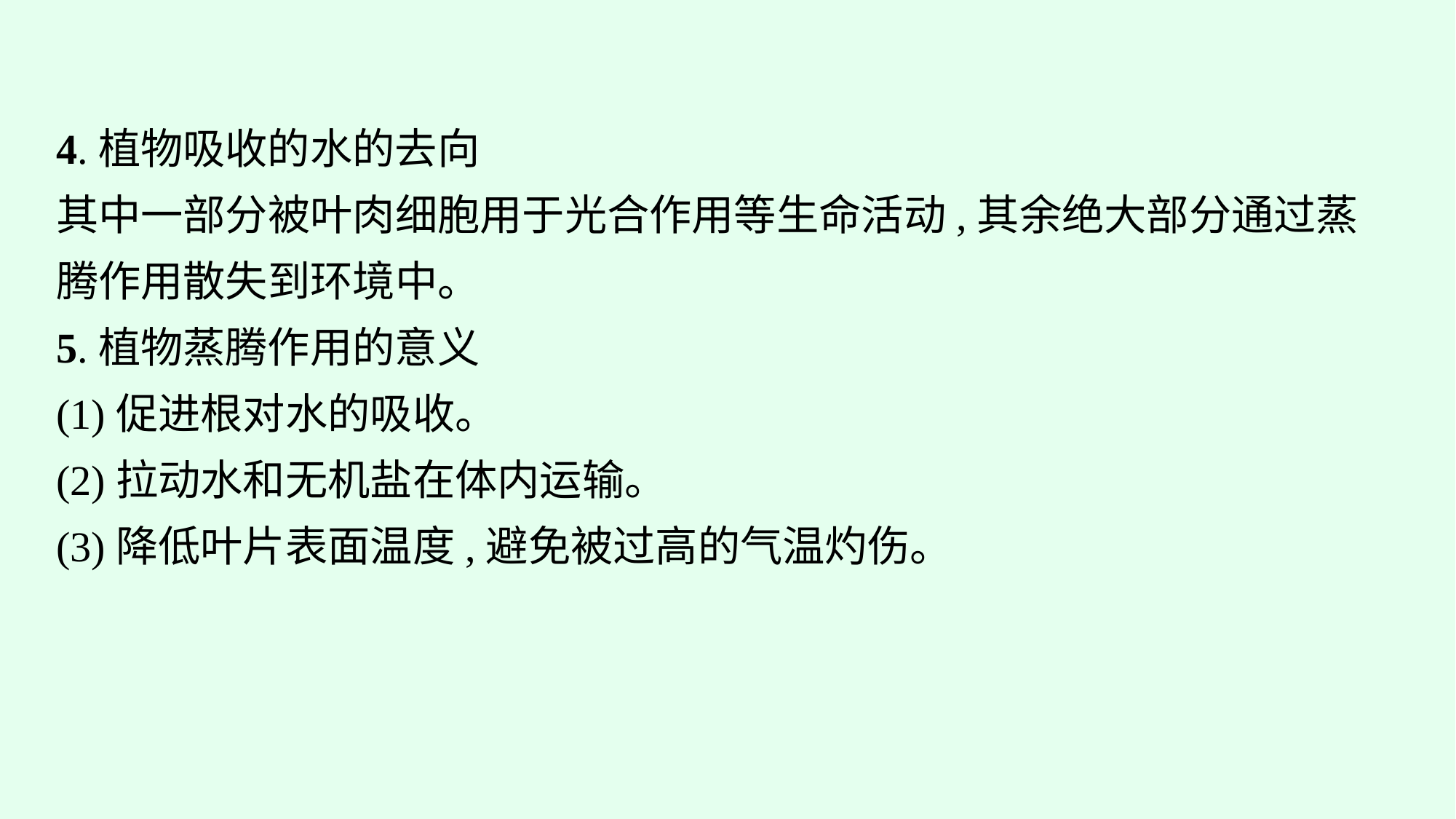

4.植物吸收的水的去向
其中一部分被叶肉细胞用于光合作用等生命活动,其余绝大部分通过蒸腾作用散失到环境中。
5.植物蒸腾作用的意义
(1)促进根对水的吸收。
(2)拉动水和无机盐在体内运输。
(3)降低叶片表面温度,避免被过高的气温灼伤。